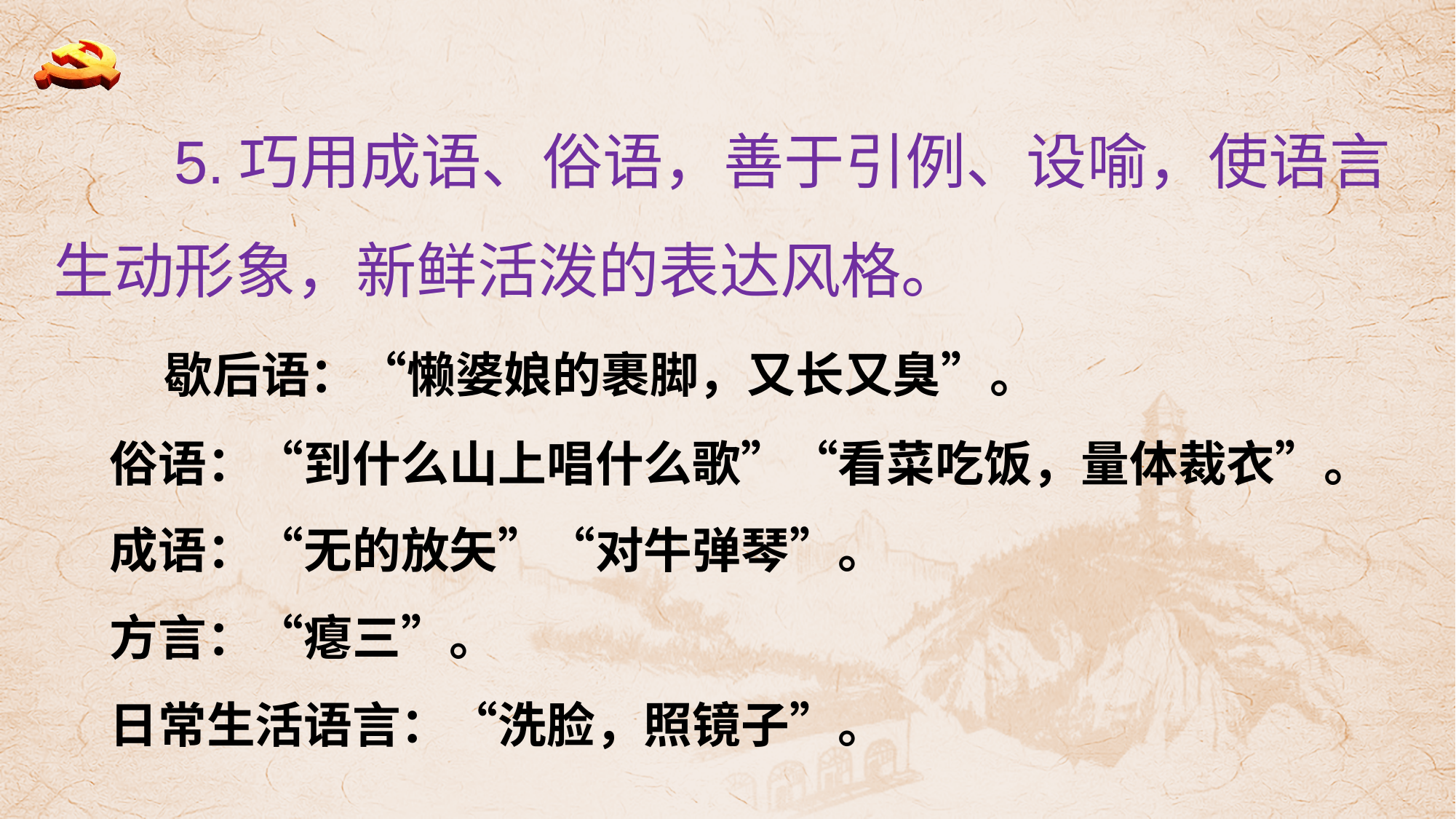

5.巧用成语、俗语，善于引例、设喻，使语言生动形象，新鲜活泼的表达风格。
        歇后语：“懒婆娘的裹脚，又长又臭”。
    俗语：“到什么山上唱什么歌”“看菜吃饭，量体裁衣”。
    成语：“无的放矢”“对牛弹琴”。
    方言：“瘪三”。
    日常生活语言：“洗脸，照镜子”。